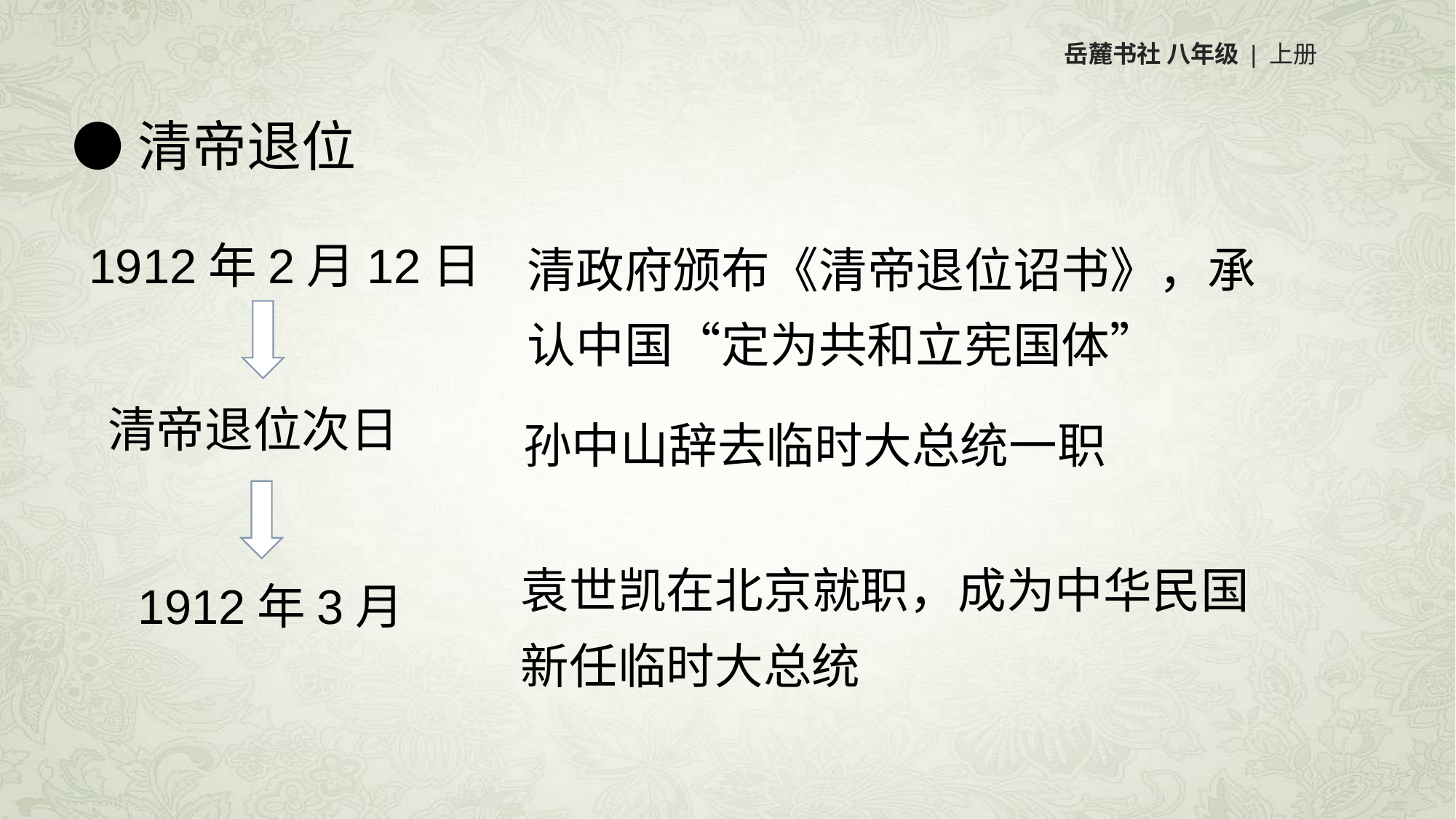

岳麓书社 八年级 | 上册
清帝退位

清政府颁布《清帝退位诏书》，承认中国“定为共和立宪国体”
1912年2月12日

清帝退位次日
孙中山辞去临时大总统一职

袁世凯在北京就职，成为中华民国新任临时大总统
1912年3月